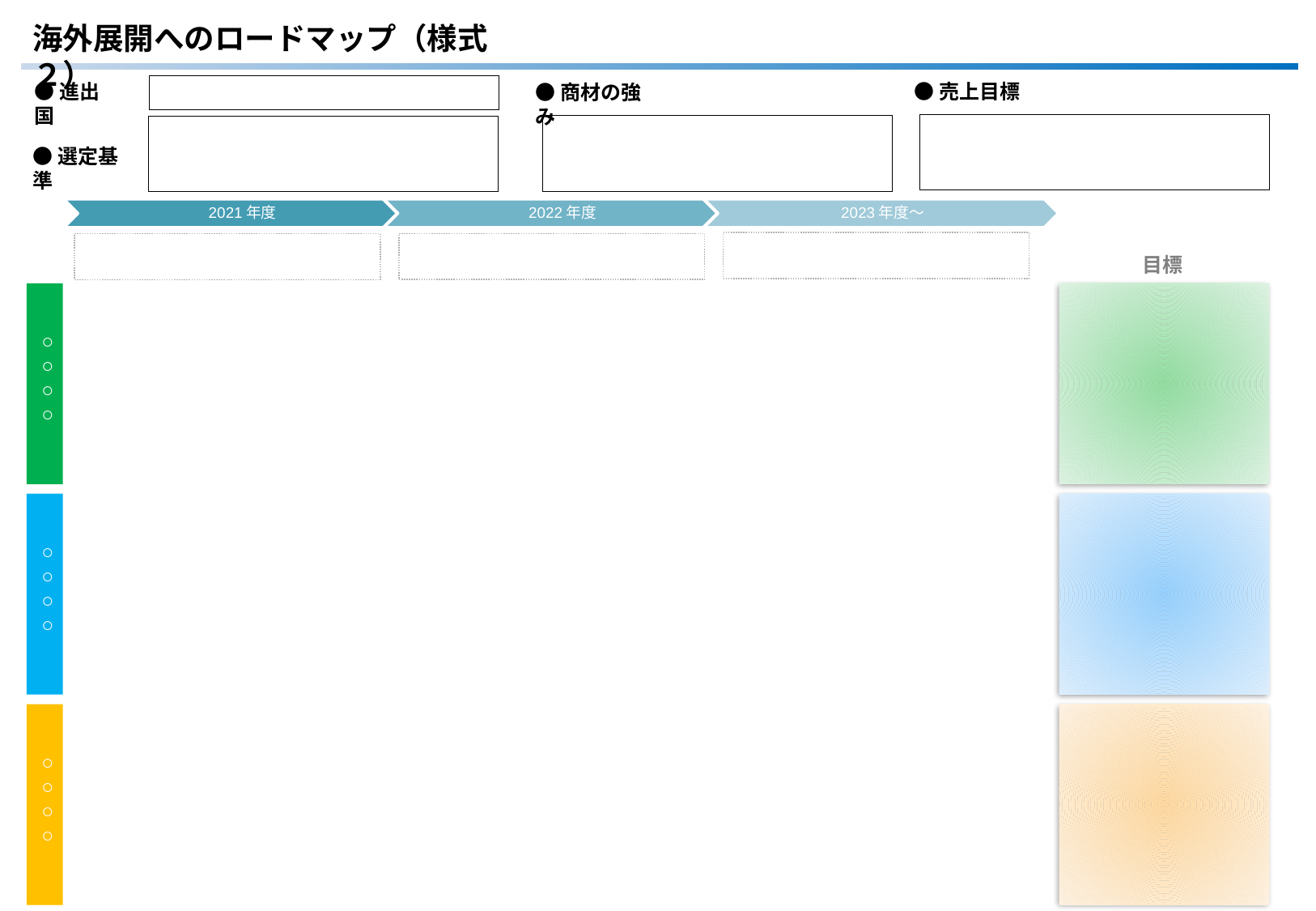

海外展開へのロードマップ（様式２）

●売上目標
●進出国
●商材の強み

●選定基準
2021年度
2022年度
2023年度～

目標

○○○○

○○○○

○○○○